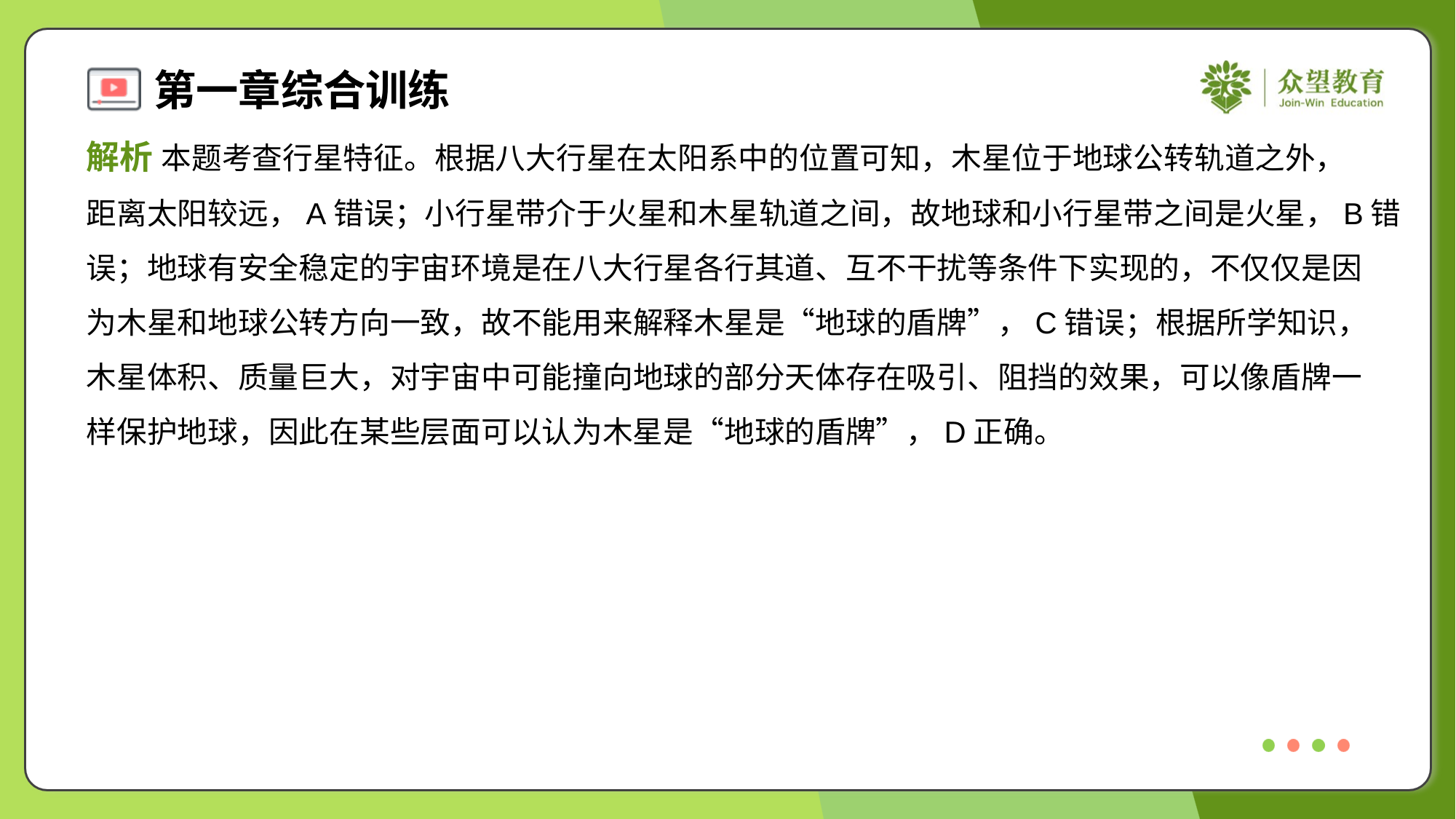

解析 本题考查行星特征。根据八大行星在太阳系中的位置可知，木星位于地球公转轨道之外，
距离太阳较远，A错误；小行星带介于火星和木星轨道之间，故地球和小行星带之间是火星，B错
误；地球有安全稳定的宇宙环境是在八大行星各行其道、互不干扰等条件下实现的，不仅仅是因
为木星和地球公转方向一致，故不能用来解释木星是“地球的盾牌”，C错误；根据所学知识，
木星体积、质量巨大，对宇宙中可能撞向地球的部分天体存在吸引、阻挡的效果，可以像盾牌一
样保护地球，因此在某些层面可以认为木星是“地球的盾牌”，D正确。